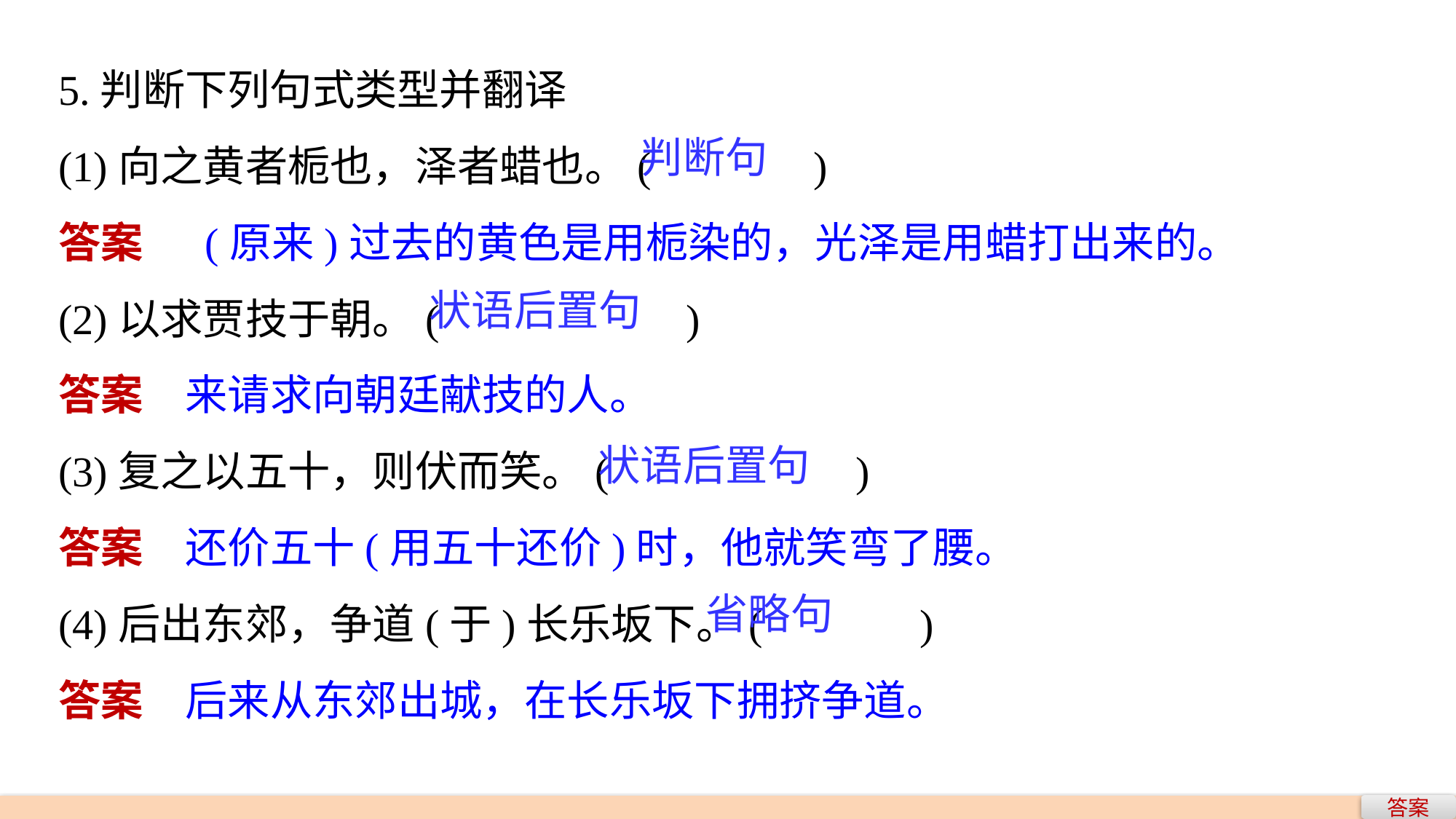

5.判断下列句式类型并翻译
(1)向之黄者栀也，泽者蜡也。(　　      )
答案　 (原来)过去的黄色是用栀染的，光泽是用蜡打出来的。
(2)以求贾技于朝。(　     　　　 )
答案　来请求向朝廷献技的人。
(3)复之以五十，则伏而笑。(　　    　　  )
答案　还价五十(用五十还价)时，他就笑弯了腰。
(4)后出东郊，争道(于)长乐坂下。(　　　 )
答案　后来从东郊出城，在长乐坂下拥挤争道。
判断句
状语后置句
状语后置句
省略句
答案